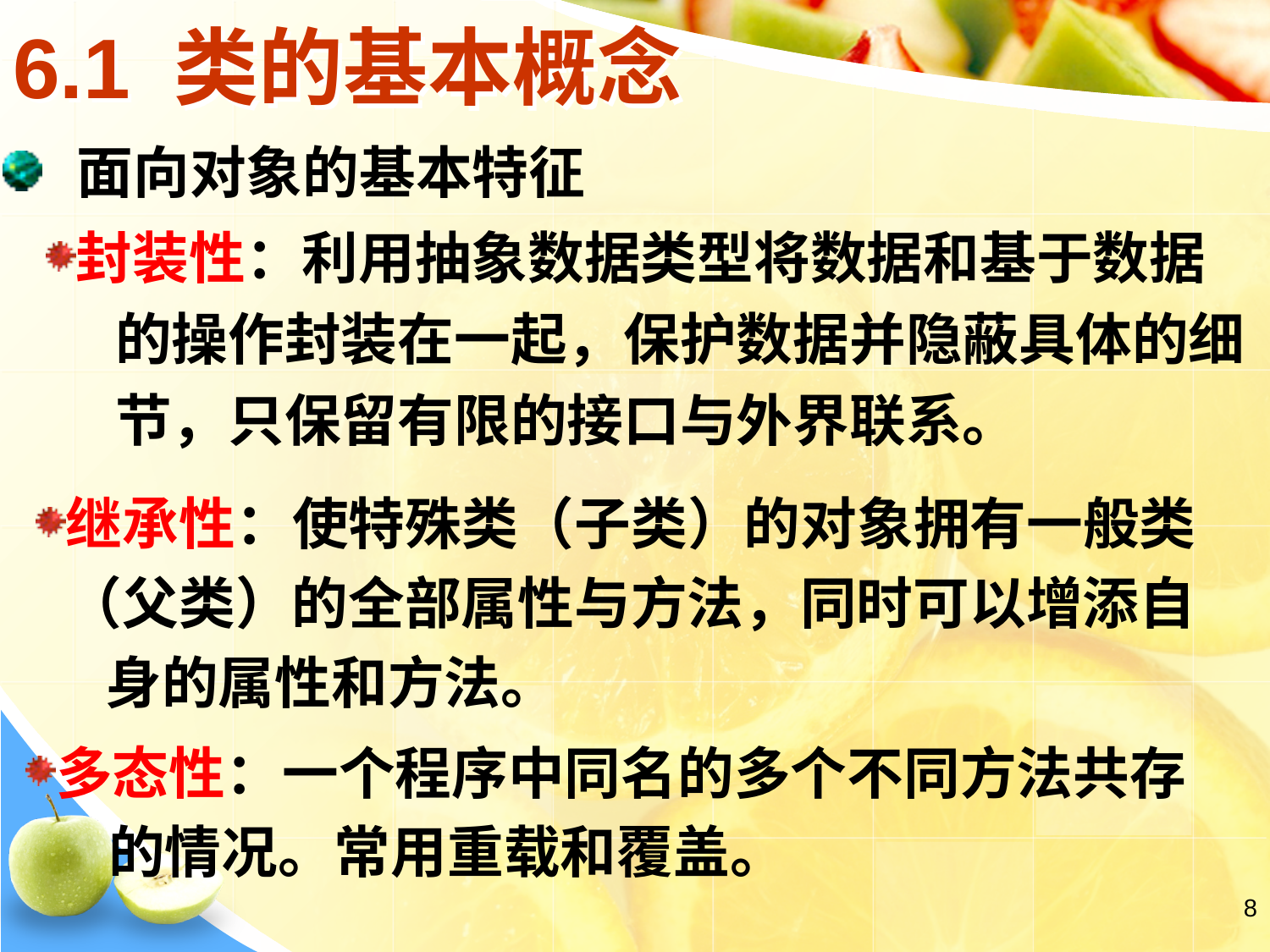

6.1 类的基本概念
 面向对象的基本特征
封装性：利用抽象数据类型将数据和基于数据
  的操作封装在一起，保护数据并隐蔽具体的细
  节，只保留有限的接口与外界联系。
继承性：使特殊类（子类）的对象拥有一般类 （父类）的全部属性与方法，同时可以增添自
  身的属性和方法。
多态性：一个程序中同名的多个不同方法共存
   的情况。常用重载和覆盖。
8